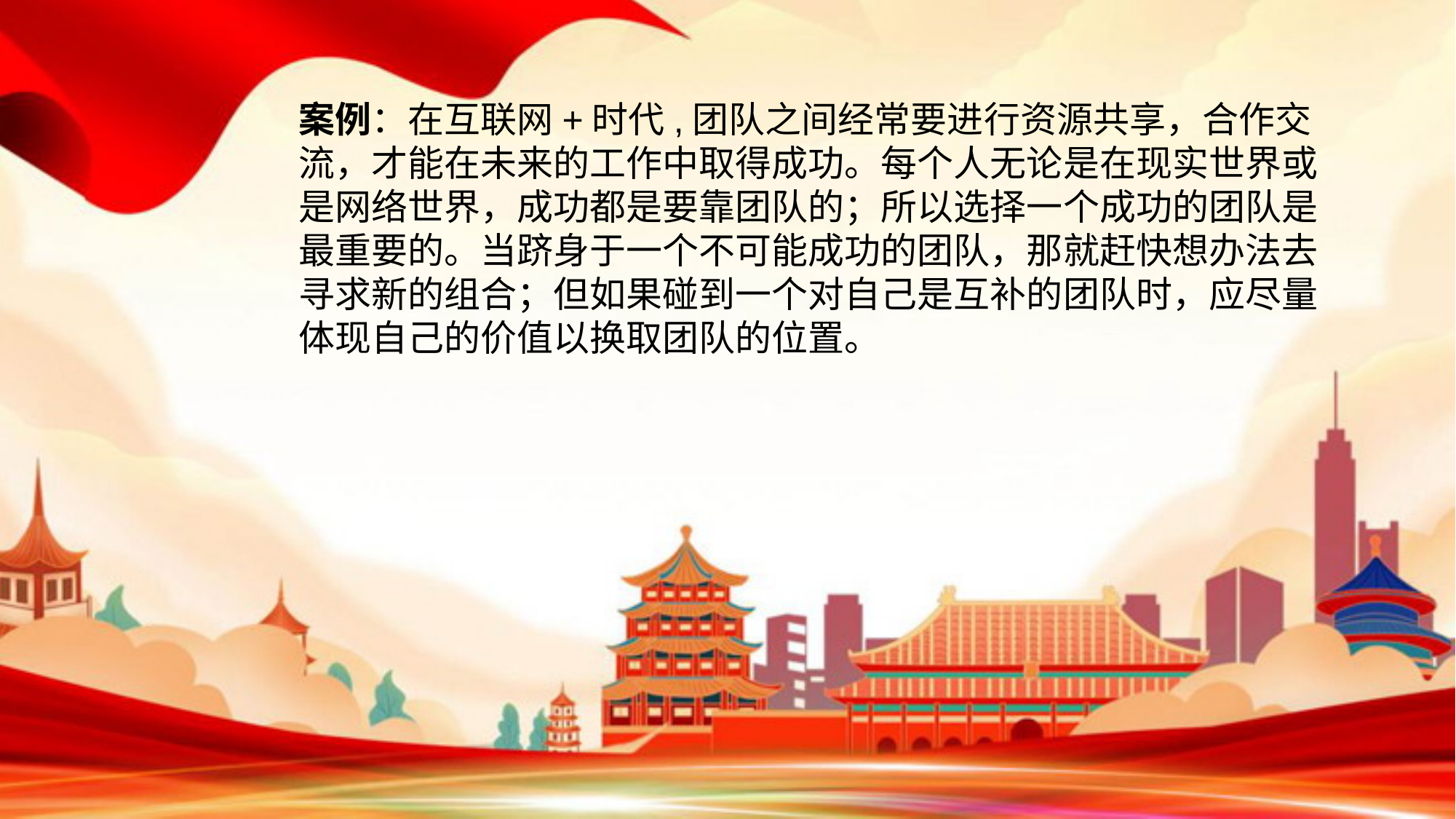

案例：在互联网+时代,团队之间经常要进行资源共享，合作交流，才能在未来的工作中取得成功。每个人无论是在现实世界或是网络世界，成功都是要靠团队的；所以选择一个成功的团队是最重要的。当跻身于一个不可能成功的团队，那就赶快想办法去寻求新的组合；但如果碰到一个对自己是互补的团队时，应尽量体现自己的价值以换取团队的位置。